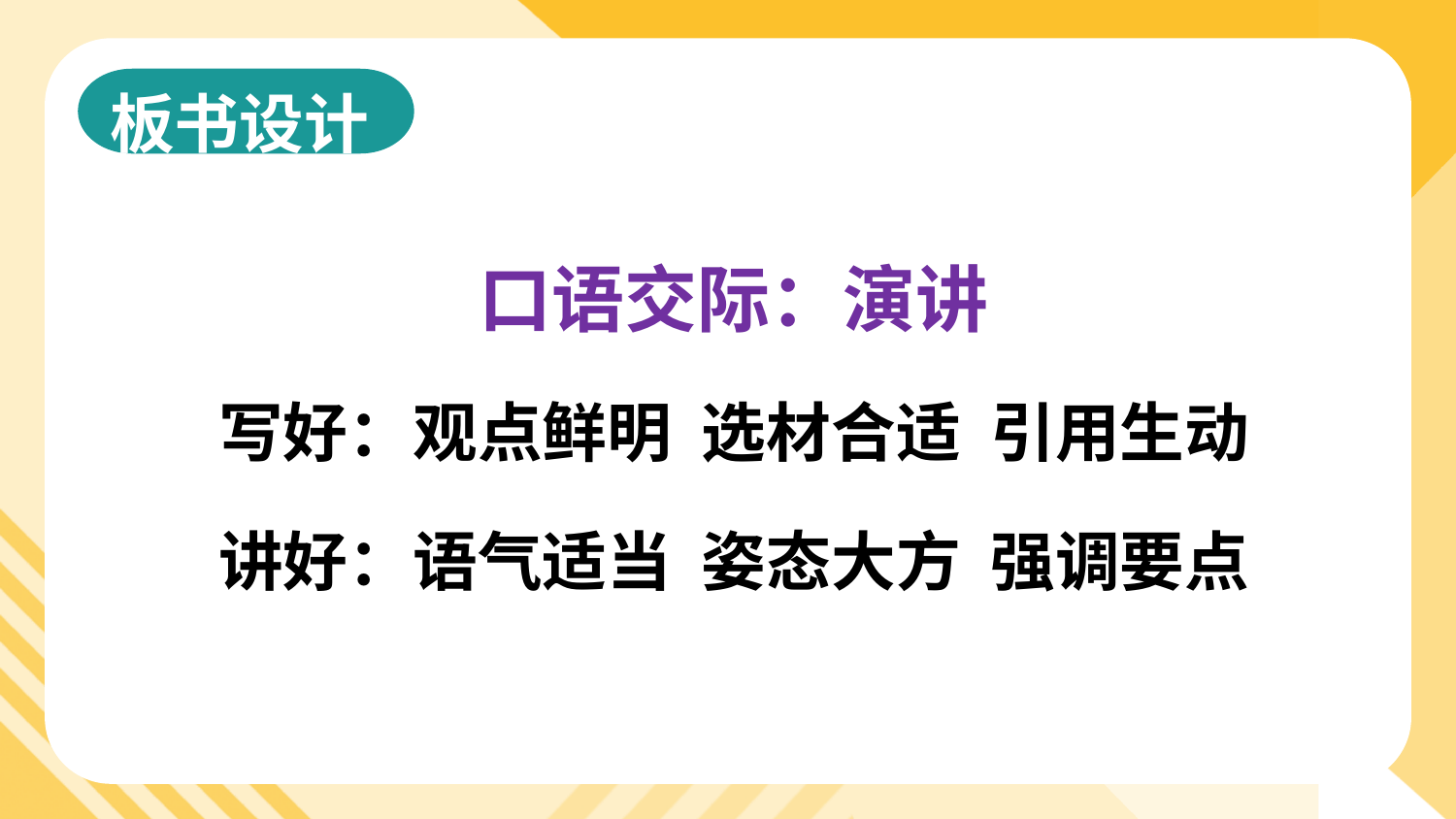

板书设计

口语交际：演讲
写好：观点鲜明  选材合适  引用生动
讲好：语气适当  姿态大方  强调要点